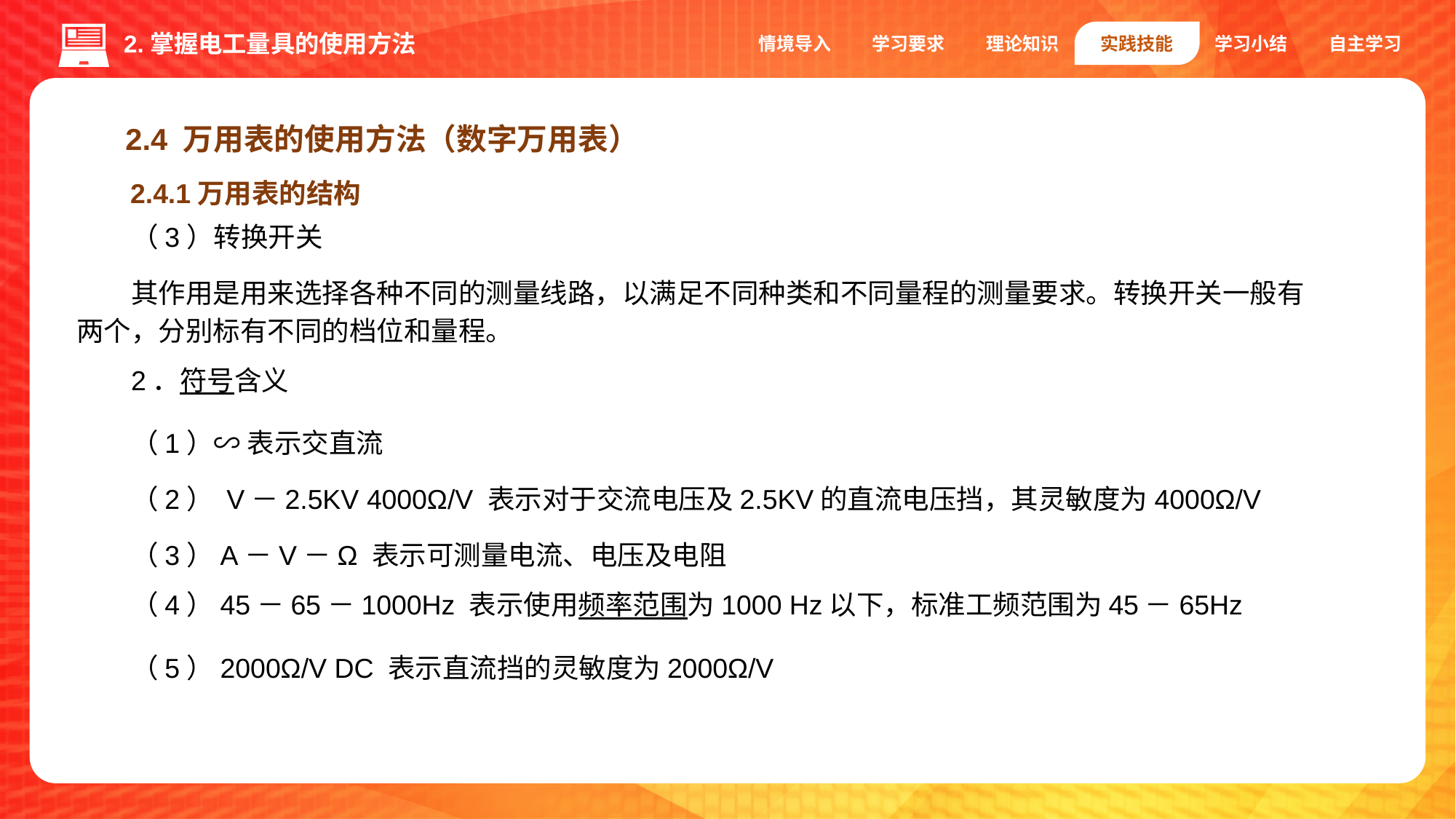

情境导入
学习要求
理论知识
实践技能
学习小结
自主学习
2.掌握电工量具的使用方法

2.4 万用表的使用方法（数字万用表）
2.4.1万用表的结构
（3）转换开关
其作用是用来选择各种不同的测量线路，以满足不同种类和不同量程的测量要求。转换开关一般有两个，分别标有不同的档位和量程。
2．符号含义
（1）∽ 表示交直流
（2） V－2.5KV 4000Ω/V 表示对于交流电压及2.5KV的直流电压挡，其灵敏度为4000Ω/V
（3）A－V－Ω 表示可测量电流、电压及电阻
（4）45－65－1000Hz 表示使用频率范围为1000 Hz以下，标准工频范围为45－65Hz
（5）2000Ω/V DC 表示直流挡的灵敏度为2000Ω/V